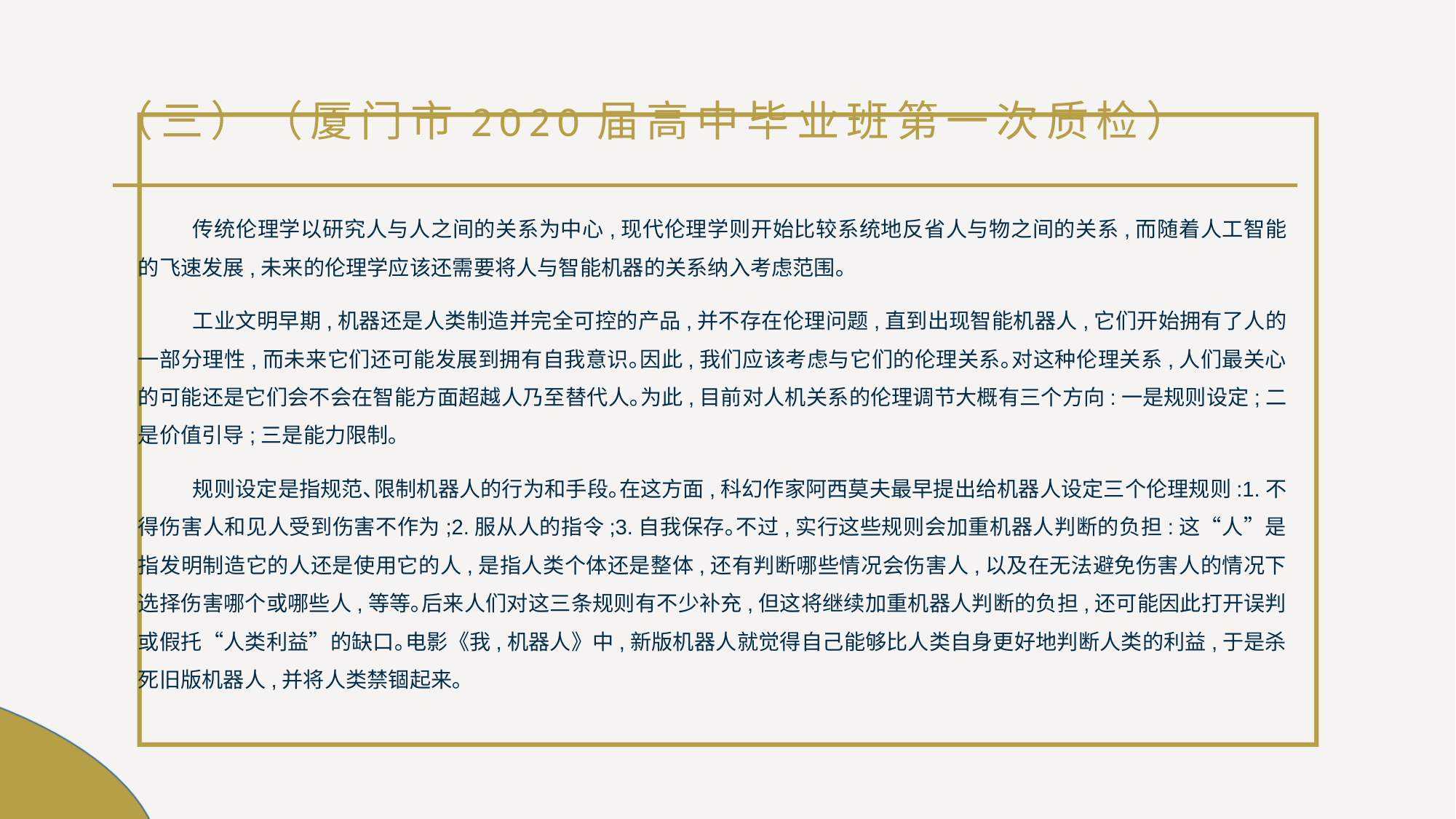

# （三）（厦门市2020届高中毕业班第一次质检）
传统伦理学以研究人与人之间的关系为中心,现代伦理学则开始比较系统地反省人与物之间的关系,而随着人工智能的飞速发展,未来的伦理学应该还需要将人与智能机器的关系纳入考虑范围｡
工业文明早期,机器还是人类制造并完全可控的产品,并不存在伦理问题,直到出现智能机器人,它们开始拥有了人的一部分理性,而未来它们还可能发展到拥有自我意识｡因此,我们应该考虑与它们的伦理关系｡对这种伦理关系,人们最关心的可能还是它们会不会在智能方面超越人乃至替代人｡为此,目前对人机关系的伦理调节大概有三个方向:一是规则设定;二是价值引导;三是能力限制｡
规则设定是指规范､限制机器人的行为和手段｡在这方面,科幻作家阿西莫夫最早提出给机器人设定三个伦理规则:1.不得伤害人和见人受到伤害不作为;2.服从人的指令;3.自我保存｡不过,实行这些规则会加重机器人判断的负担:这“人”是指发明制造它的人还是使用它的人,是指人类个体还是整体,还有判断哪些情况会伤害人,以及在无法避免伤害人的情况下选择伤害哪个或哪些人,等等｡后来人们对这三条规则有不少补充,但这将继续加重机器人判断的负担,还可能因此打开误判或假托“人类利益”的缺口｡电影《我,机器人》中,新版机器人就觉得自己能够比人类自身更好地判断人类的利益,于是杀死旧版机器人,并将人类禁锢起来｡